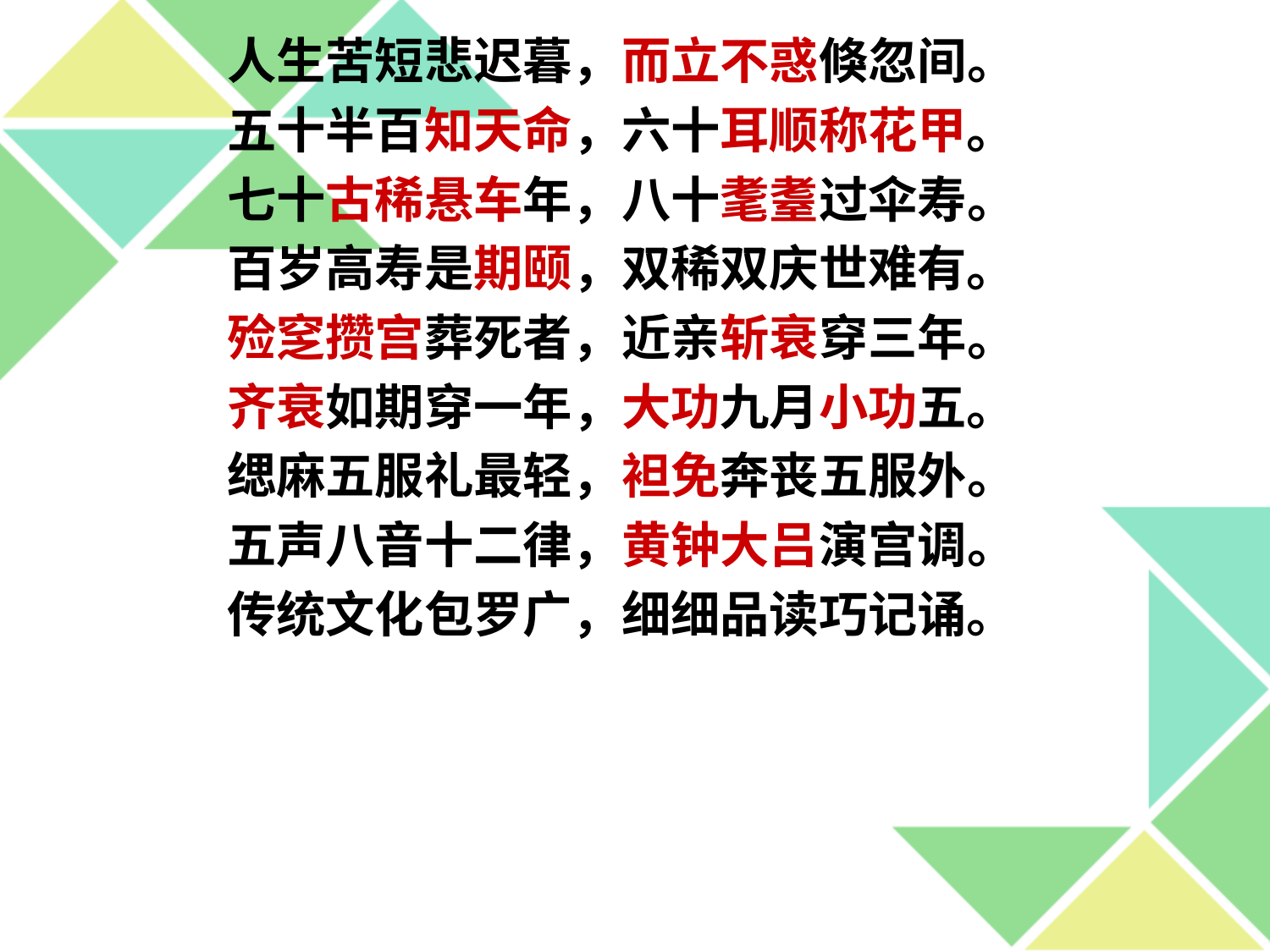

人生苦短悲迟暮，而立不惑倏忽间。
五十半百知天命，六十耳顺称花甲。
七十古稀悬车年，八十耄耋过伞寿。
百岁高寿是期颐，双稀双庆世难有。
殓窆攒宫葬死者，近亲斩衰穿三年。
齐衰如期穿一年，大功九月小功五。
缌麻五服礼最轻，袒免奔丧五服外。
五声八音十二律，黄钟大吕演宫调。
传统文化包罗广，细细品读巧记诵。